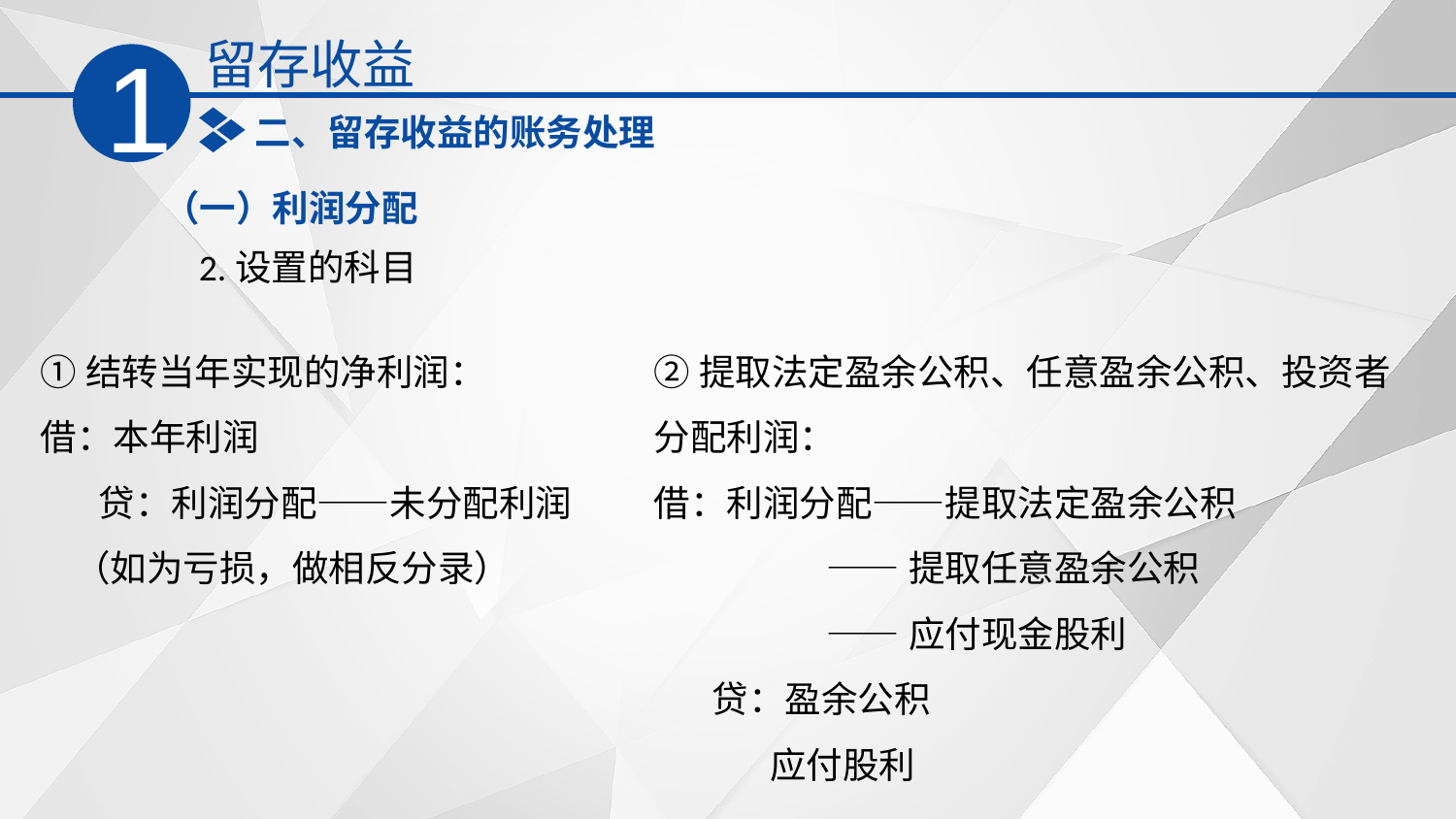

留存收益
1

二、留存收益的账务处理

（一）利润分配
2.设置的科目
①结转当年实现的净利润：
借：本年利润
      贷：利润分配——未分配利润
   （如为亏损，做相反分录）
②提取法定盈余公积、任意盈余公积、投资者分配利润：
借：利润分配——提取法定盈余公积
                     ——提取任意盈余公积
                     ——应付现金股利
      贷：盈余公积
             应付股利